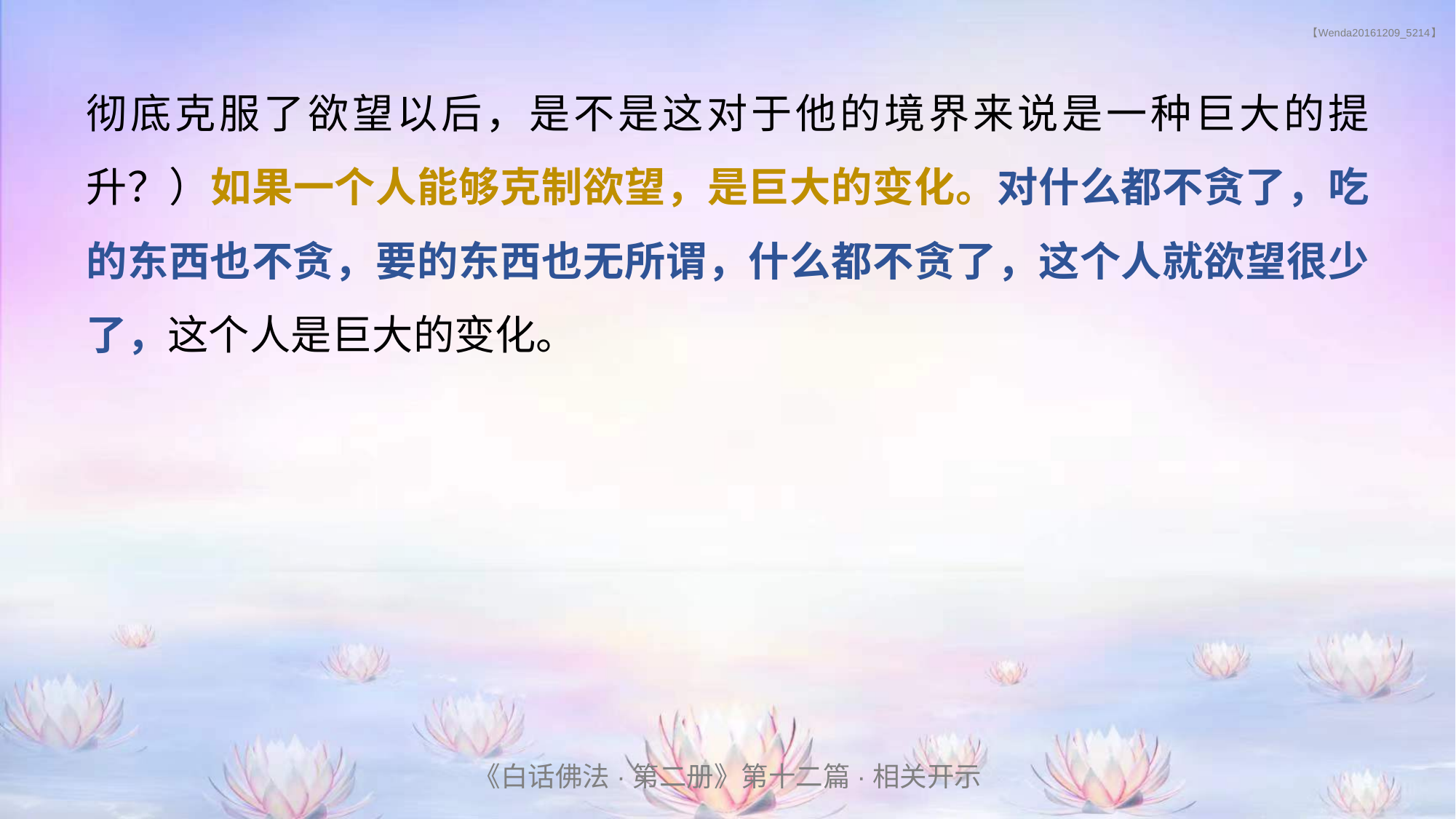

# 【Wenda20161209_5214】
彻底克服了欲望以后，是不是这对于他的境界来说是一种巨大的提升？）如果一个人能够克制欲望，是巨大的变化。对什么都不贪了，吃的东西也不贪，要的东西也无所谓，什么都不贪了，这个人就欲望很少了，这个人是巨大的变化。

《白话佛法·第二册》第十二篇·相关开示